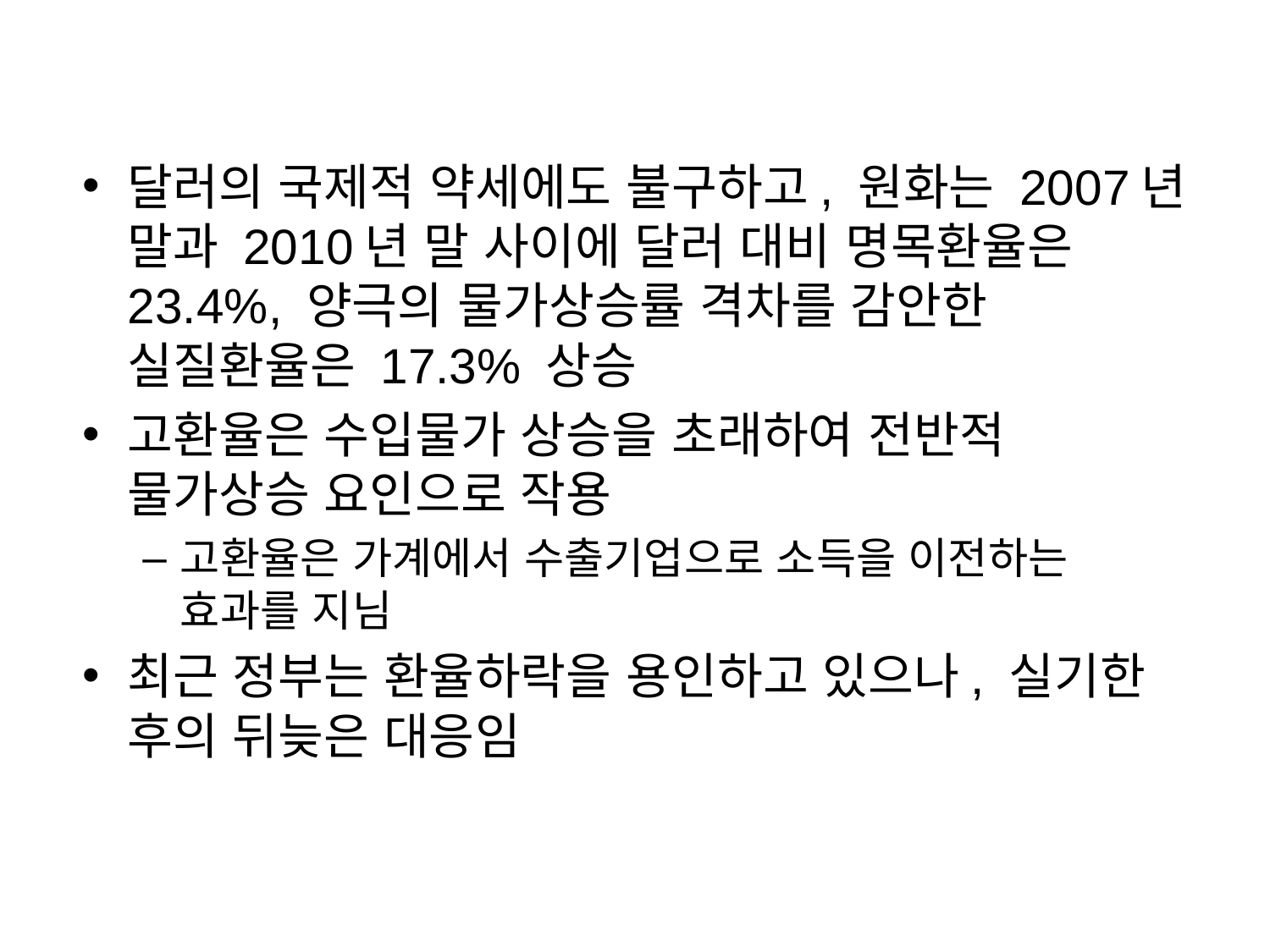

달러의 국제적 약세에도 불구하고, 원화는 2007년 말과 2010년 말 사이에 달러 대비 명목환율은 23.4%, 양극의 물가상승률 격차를 감안한 실질환율은 17.3% 상승
고환율은 수입물가 상승을 초래하여 전반적 물가상승 요인으로 작용
고환율은 가계에서 수출기업으로 소득을 이전하는 효과를 지님
최근 정부는 환율하락을 용인하고 있으나, 실기한 후의 뒤늦은 대응임